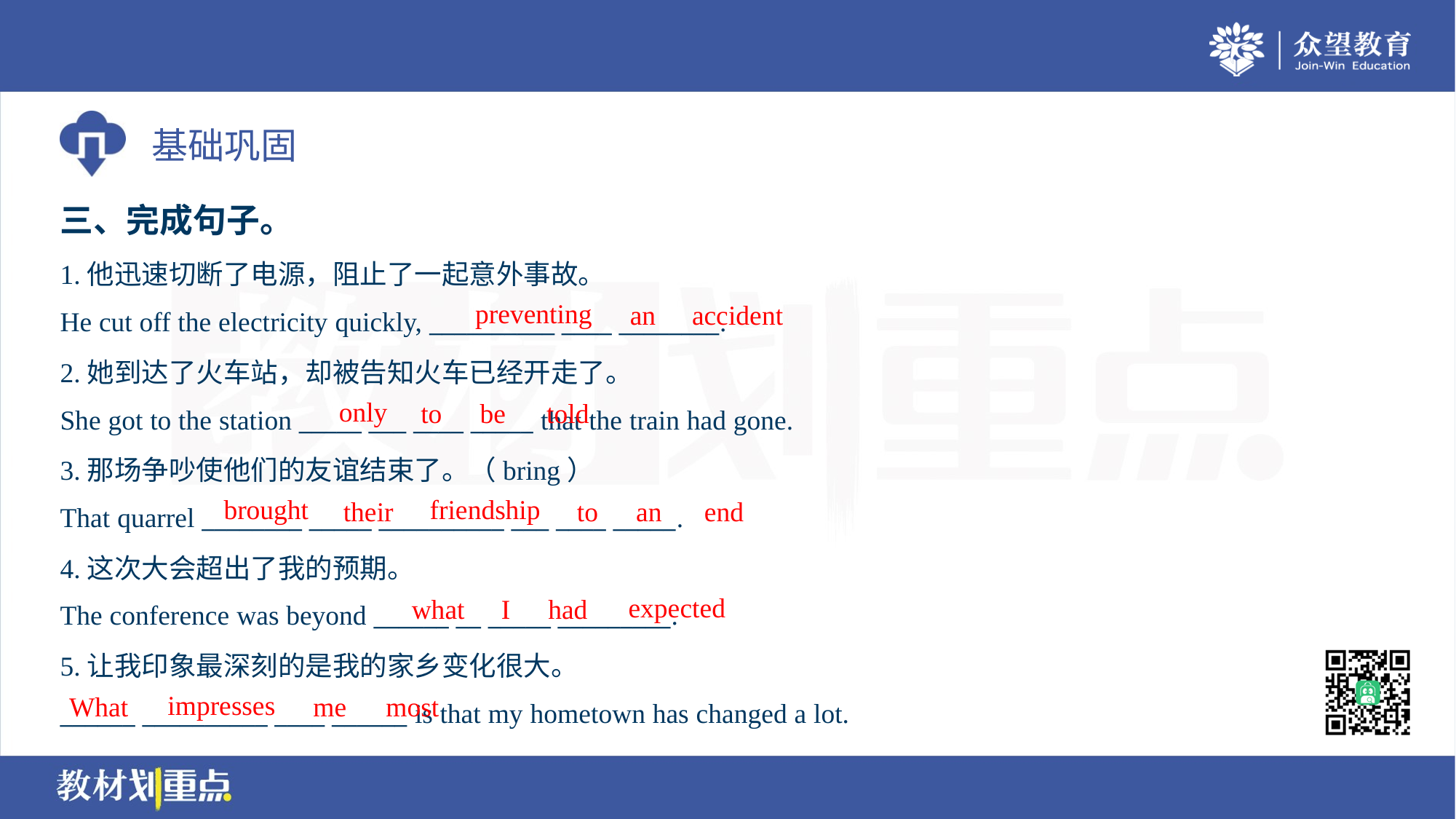

三、完成句子。
1.他迅速切断了电源，阻止了一起意外事故。
He cut off the electricity quickly, __________ ____ ________.
preventing
an
accident
2.她到达了火车站，却被告知火车已经开走了。
She got to the station _____ ___ ____ _____ that the train had gone.
only
to
be
told
3.那场争吵使他们的友谊结束了。（bring）
That quarrel ________ _____ __________ ___ ____ _____.
brought
friendship
their
to
an
end
4.这次大会超出了我的预期。
The conference was beyond ______ __ _____ _________.
expected
what
I
had
5.让我印象最深刻的是我的家乡变化很大。
______ __________ ____ ______ is that my hometown has changed a lot.
impresses
What
me
most